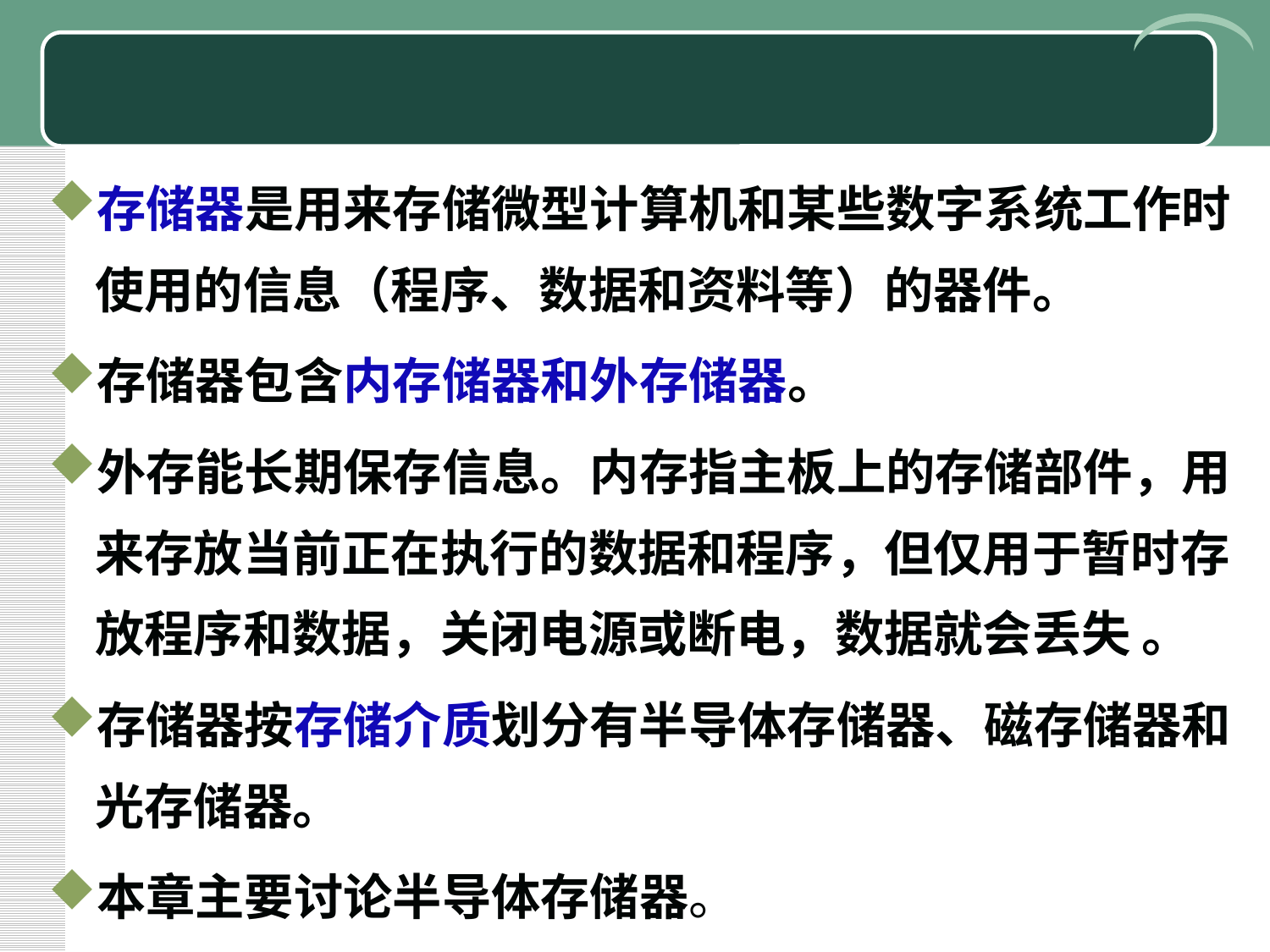

#
存储器是用来存储微型计算机和某些数字系统工作时使用的信息（程序、数据和资料等）的器件。
存储器包含内存储器和外存储器。
外存能长期保存信息。内存指主板上的存储部件，用来存放当前正在执行的数据和程序，但仅用于暂时存放程序和数据，关闭电源或断电，数据就会丢失 。
存储器按存储介质划分有半导体存储器、磁存储器和光存储器。
本章主要讨论半导体存储器。